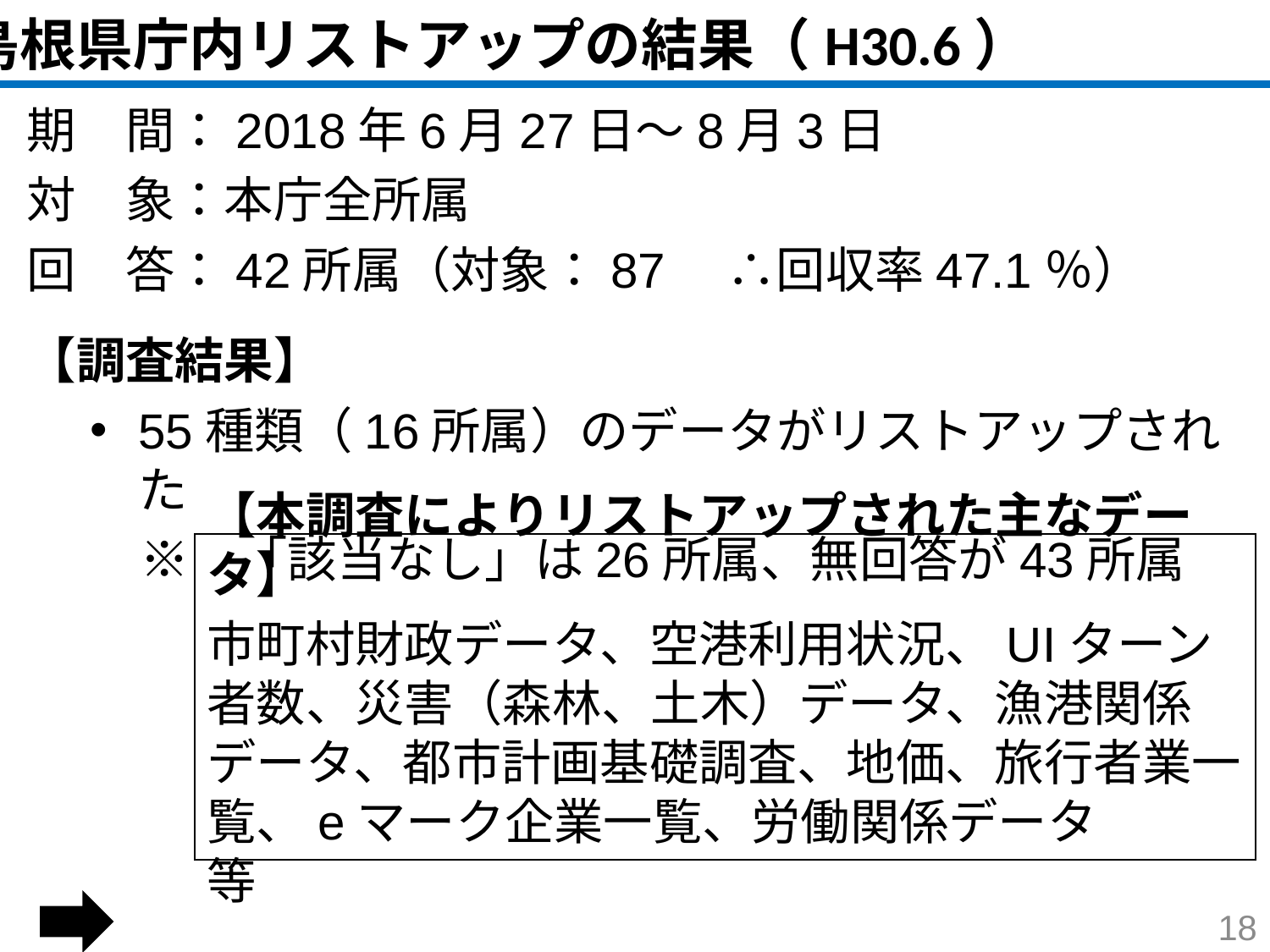

島根県庁内リストアップの結果（H30.6）
期　間：2018年6月27日～8月3日
対　象：本庁全所属
回　答：42所属（対象：87　∴回収率47.1％）
【調査結果】
55種類（16所属）のデータがリストアップされた
　※　「該当なし」は26所属、無回答が43所属

　　　　ニーズを踏まえたオープンデータ化の働きかけが必要
【本調査によりリストアップされた主なデータ】
市町村財政データ、空港利用状況、UIターン者数、災害（森林、土木）データ、漁港関係データ、都市計画基礎調査、地価、旅行者業一覧、eマーク企業一覧、労働関係データ　　等

18